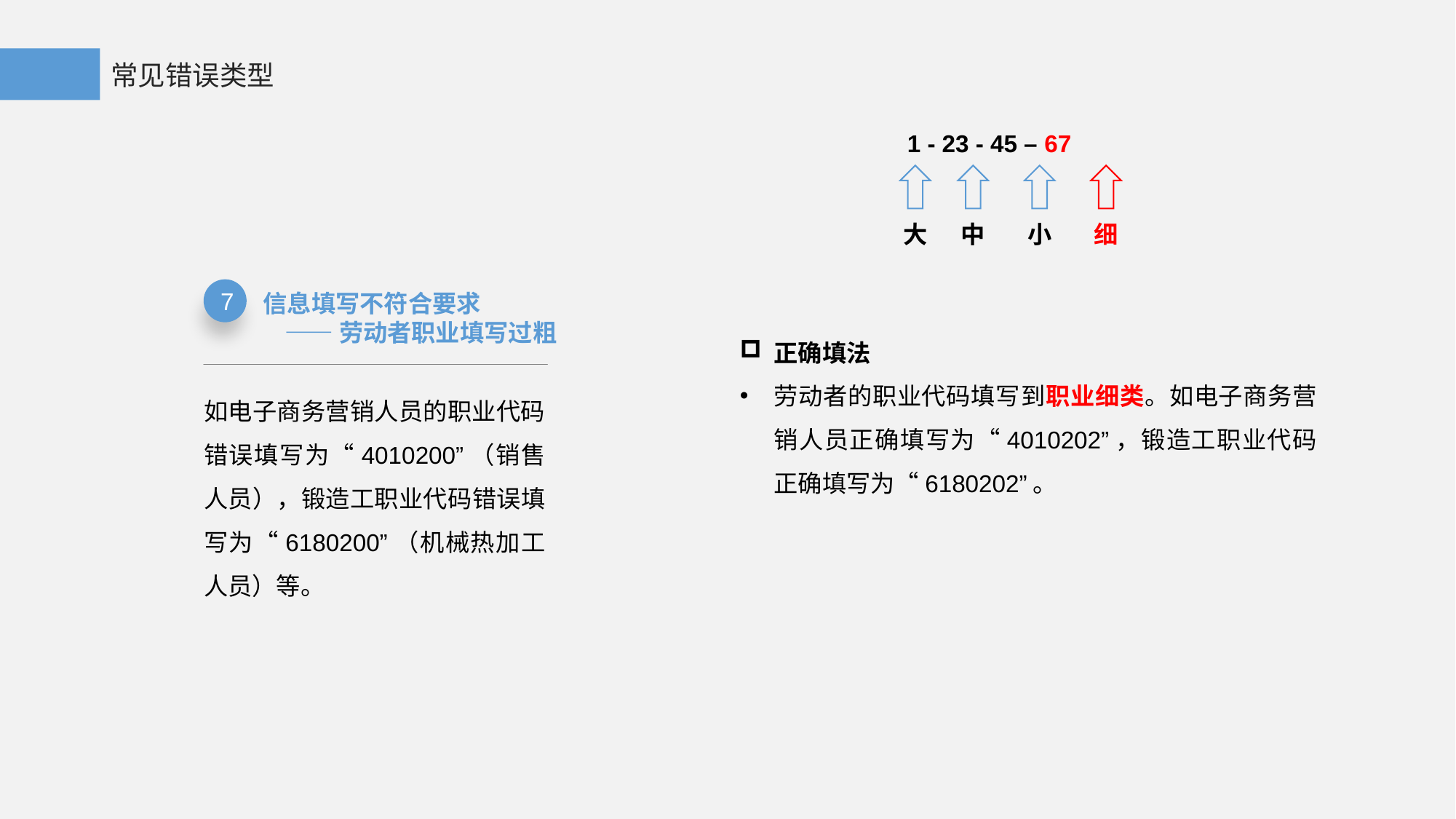

常见错误类型
1 - 23 - 45 – 67

大
中
小
细
7
信息填写不符合要求
    ——劳动者职业填写过粗
正确填法
劳动者的职业代码填写到职业细类。如电子商务营销人员正确填写为“4010202”，锻造工职业代码正确填写为“6180202”。
如电子商务营销人员的职业代码错误填写为“4010200”（销售人员），锻造工职业代码错误填写为“6180200”（机械热加工人员）等。

70